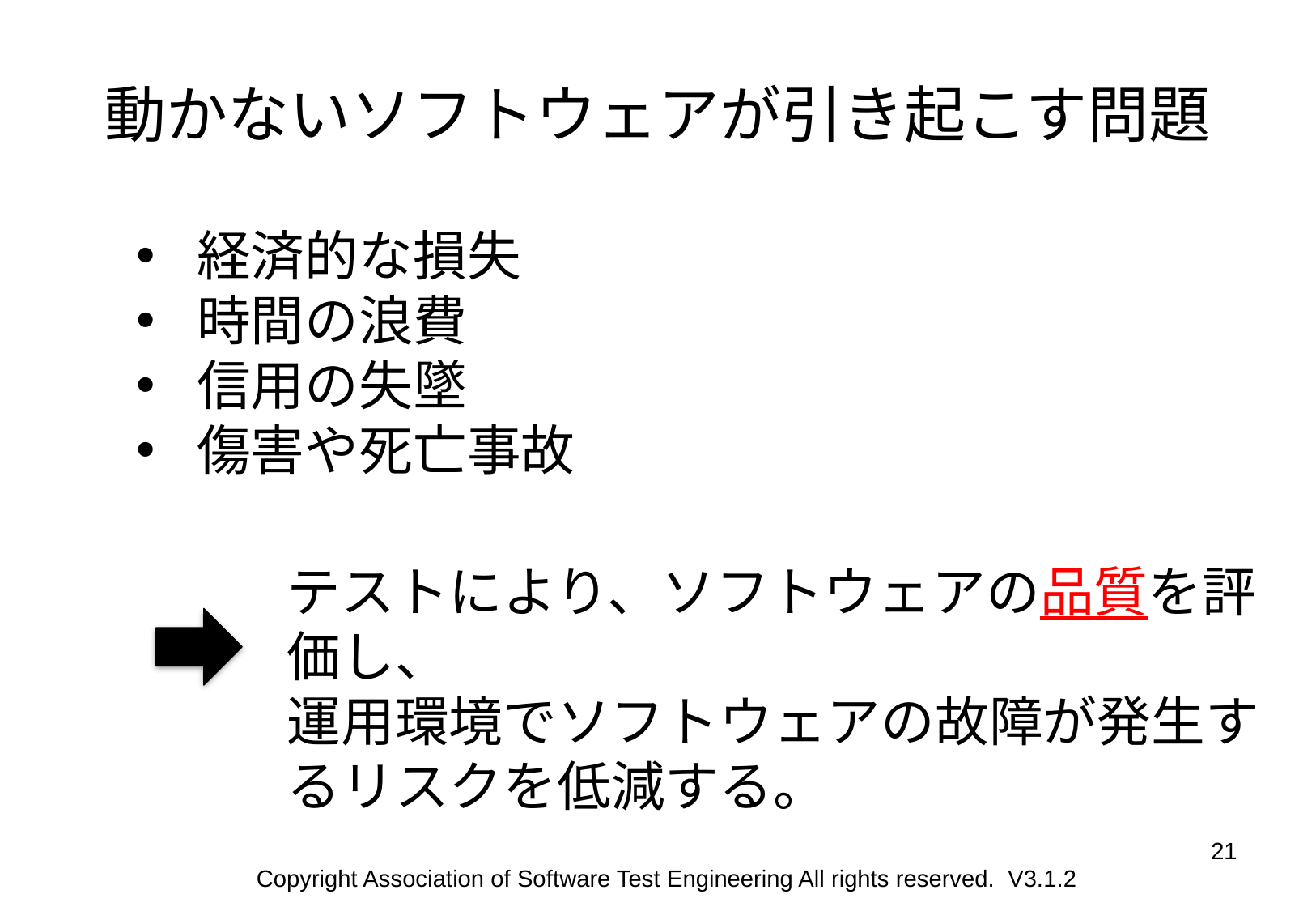

# 動かないソフトウェアが引き起こす問題
経済的な損失
時間の浪費
信用の失墜
傷害や死亡事故
テストにより、ソフトウェアの品質を評価し、
運用環境でソフトウェアの故障が発生するリスクを低減する。

21
Copyright Association of Software Test Engineering All rights reserved.  V3.1.2